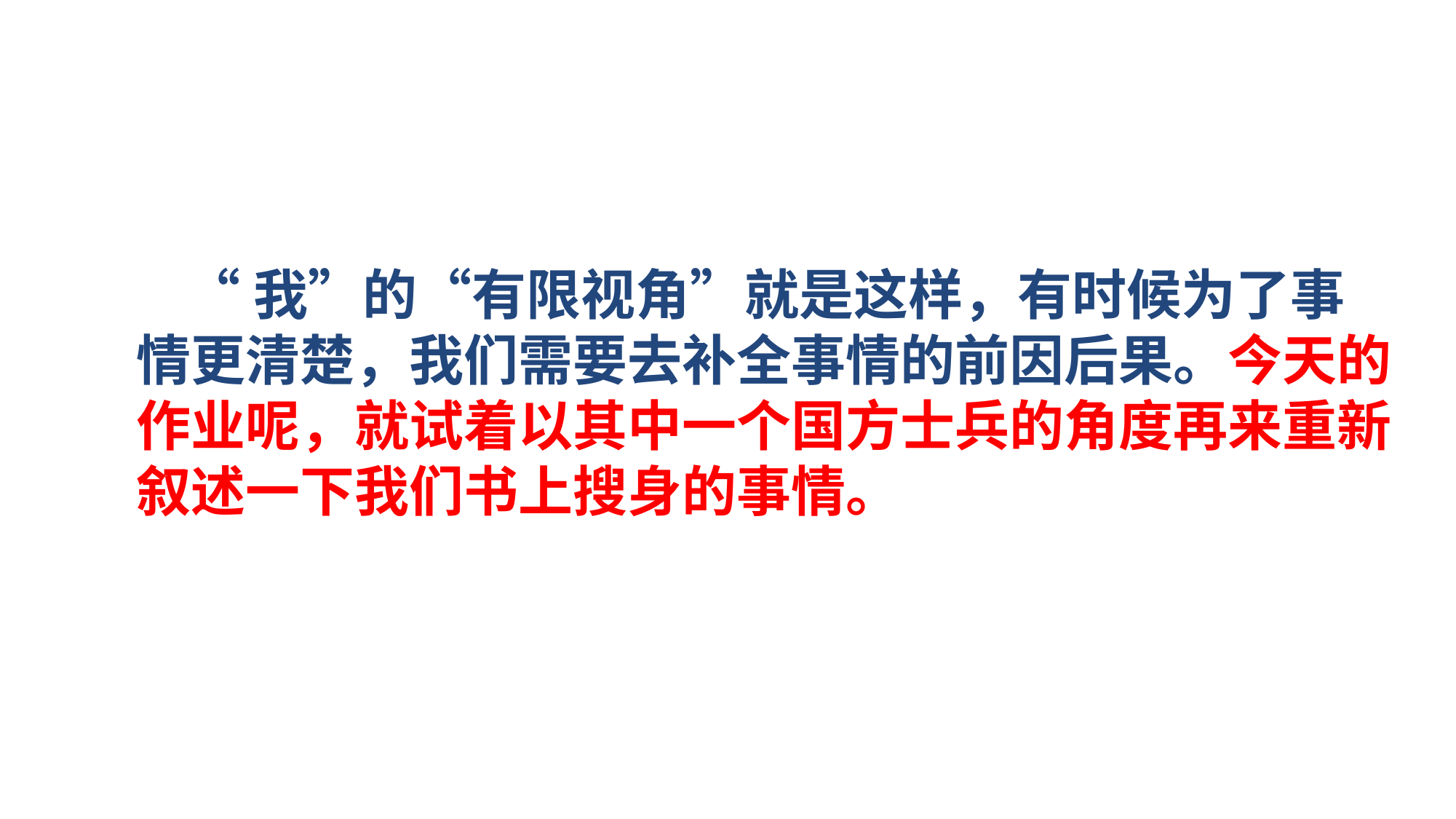

“我”的“有限视角”就是这样，有时候为了事情更清楚，我们需要去补全事情的前因后果。今天的作业呢，就试着以其中一个国方士兵的角度再来重新叙述一下我们书上搜身的事情。